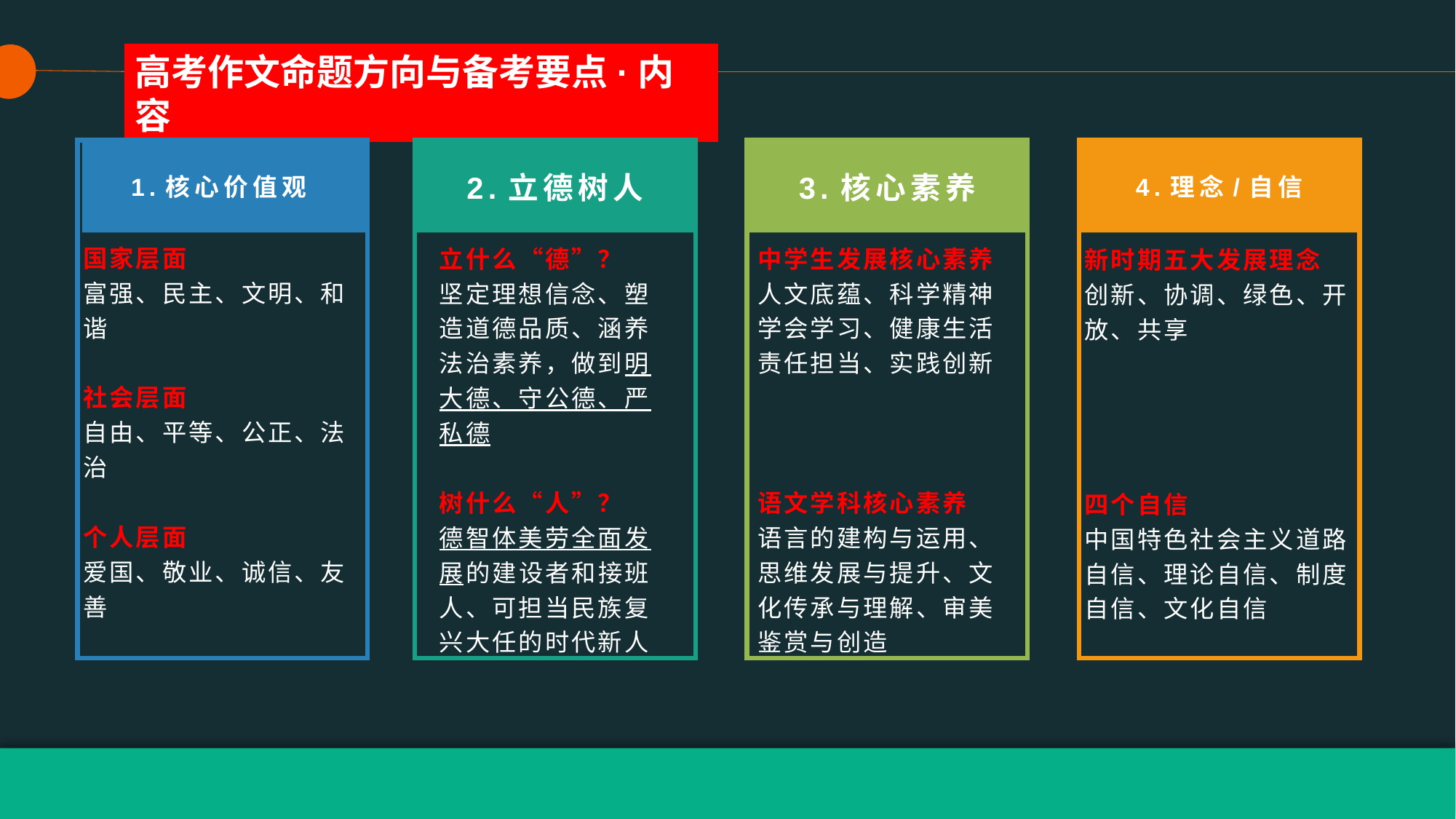

高考作文命题方向与备考要点·内容

国家层面
富强、民主、文明、和谐

社会层面
自由、平等、公正、法治

个人层面
爱国、敬业、诚信、友善

新时期五大发展理念
创新、协调、绿色、开放、共享

四个自信
中国特色社会主义道路自信、理论自信、制度自信、文化自信

1.核心价值观
2.立德树人
3.核心素养
4.理念/自信
立什么“德”？
坚定理想信念、塑造道德品质、涵养法治素养，做到明大德、守公德、严私德

树什么“人”？
德智体美劳全面发展的建设者和接班人、可担当民族复兴大任的时代新人
中学生发展核心素养人文底蕴、科学精神学会学习、健康生活责任担当、实践创新

语文学科核心素养
语言的建构与运用、思维发展与提升、文化传承与理解、审美鉴赏与创造